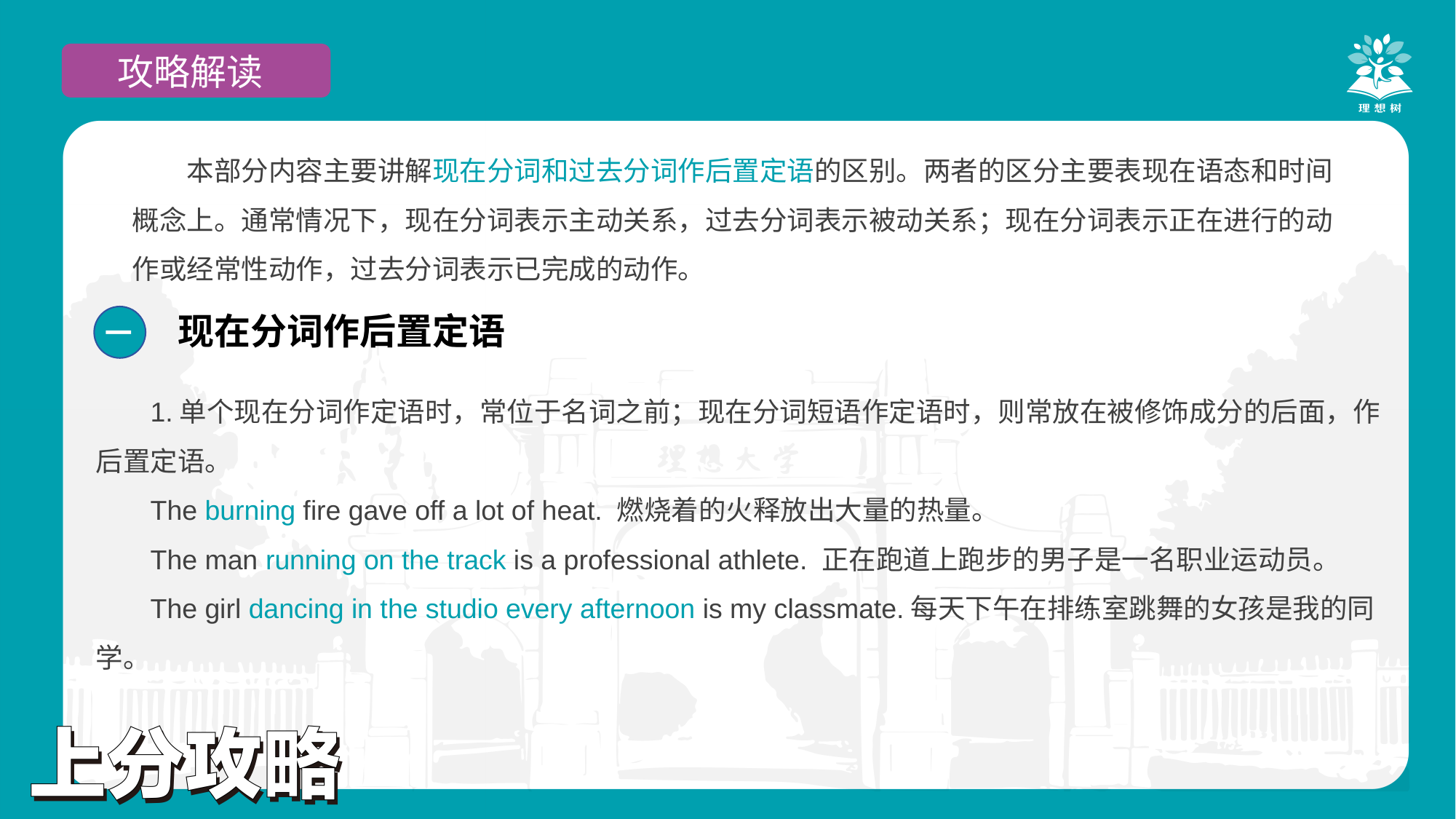

攻略解读
本部分内容主要讲解现在分词和过去分词作后置定语的区别。两者的区分主要表现在语态和时间概念上。通常情况下，现在分词表示主动关系，过去分词表示被动关系；现在分词表示正在进行的动作或经常性动作，过去分词表示已完成的动作。
现在分词作后置定语

一
1.单个现在分词作定语时，常位于名词之前；现在分词短语作定语时，则常放在被修饰成分的后面，作后置定语。
The burning fire gave off a lot of heat. 燃烧着的火释放出大量的热量。
The man running on the track is a professional athlete. 正在跑道上跑步的男子是一名职业运动员。
The girl dancing in the studio every afternoon is my classmate.每天下午在排练室跳舞的女孩是我的同学。